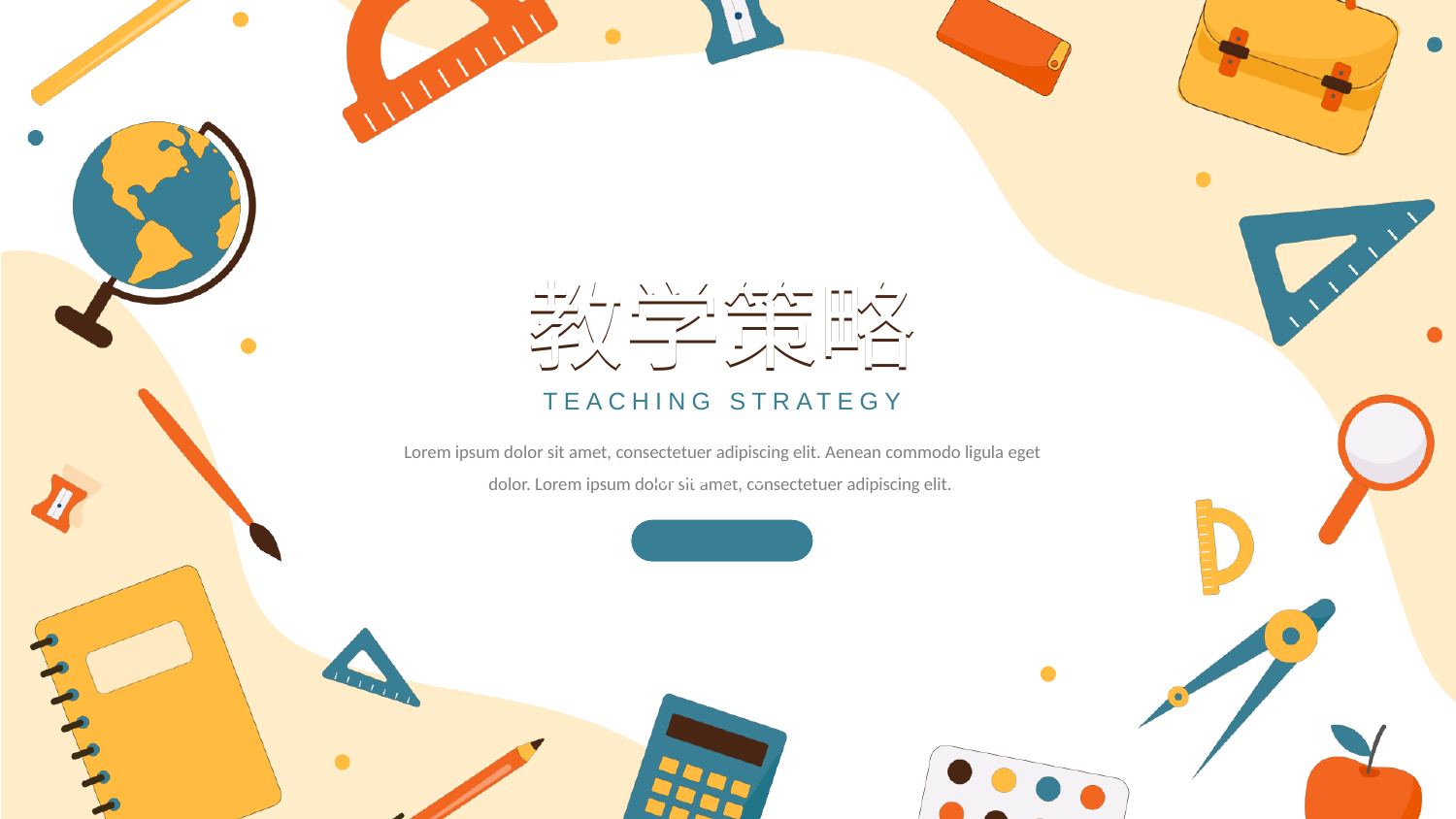

教学策略
教学策略
TEACHING STRATEGY

Lorem ipsum dolor sit amet, consectetuer adipiscing elit. Aenean commodo ligula eget dolor. Lorem ipsum dolor sit amet, consectetuer adipiscing elit.
第二单元